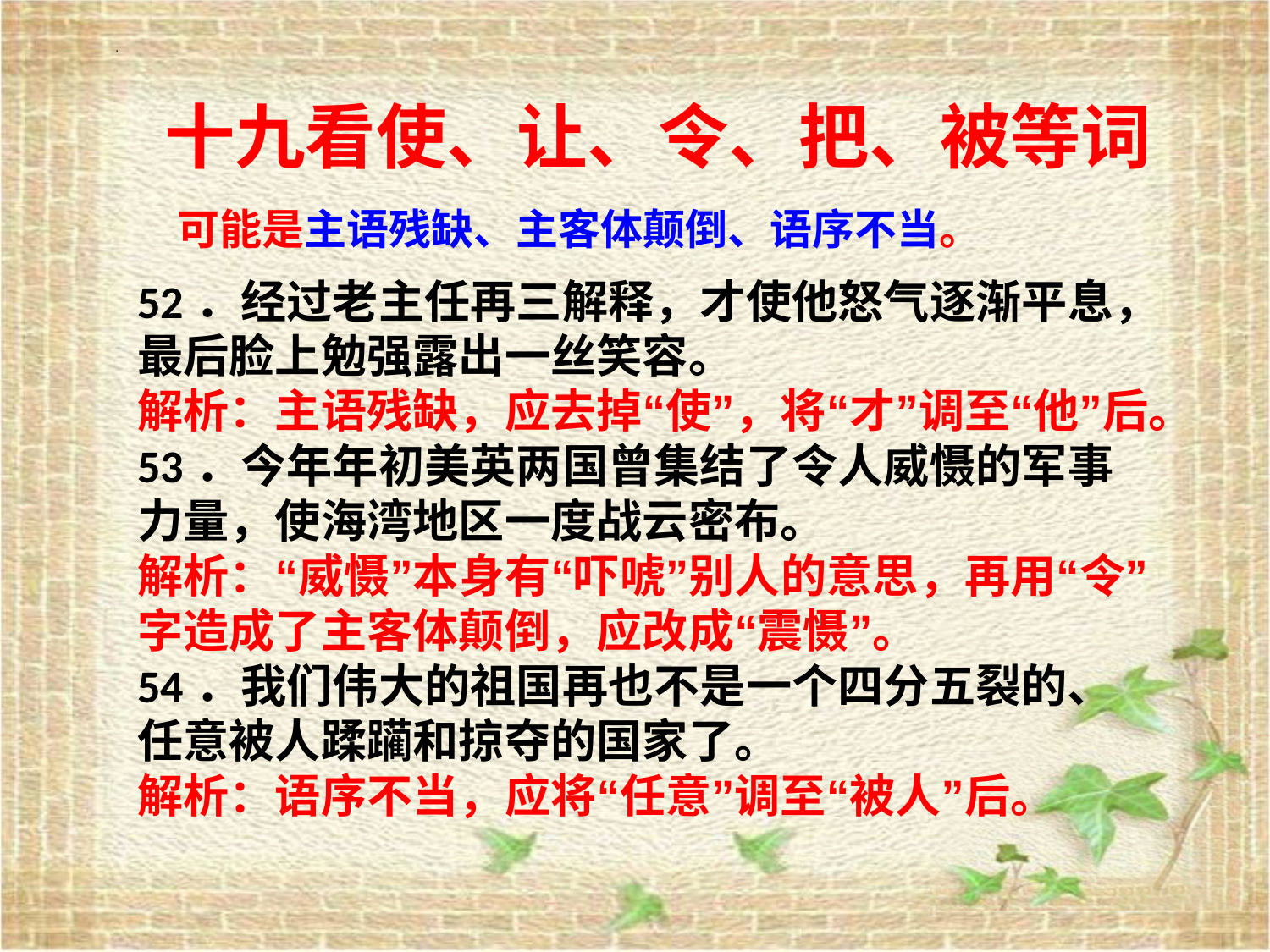

十九看使、让、令、把、被等词
可能是主语残缺、主客体颠倒、语序不当。
52．经过老主任再三解释，才使他怒气逐渐平息，最后脸上勉强露出一丝笑容。
解析：主语残缺，应去掉“使”，将“才”调至“他”后。
53．今年年初美英两国曾集结了令人威慑的军事力量，使海湾地区一度战云密布。
解析：“威慑”本身有“吓唬”别人的意思，再用“令”字造成了主客体颠倒，应改成“震慑”。
54．我们伟大的祖国再也不是一个四分五裂的、任意被人蹂躏和掠夺的国家了。
解析：语序不当，应将“任意”调至“被人”后。